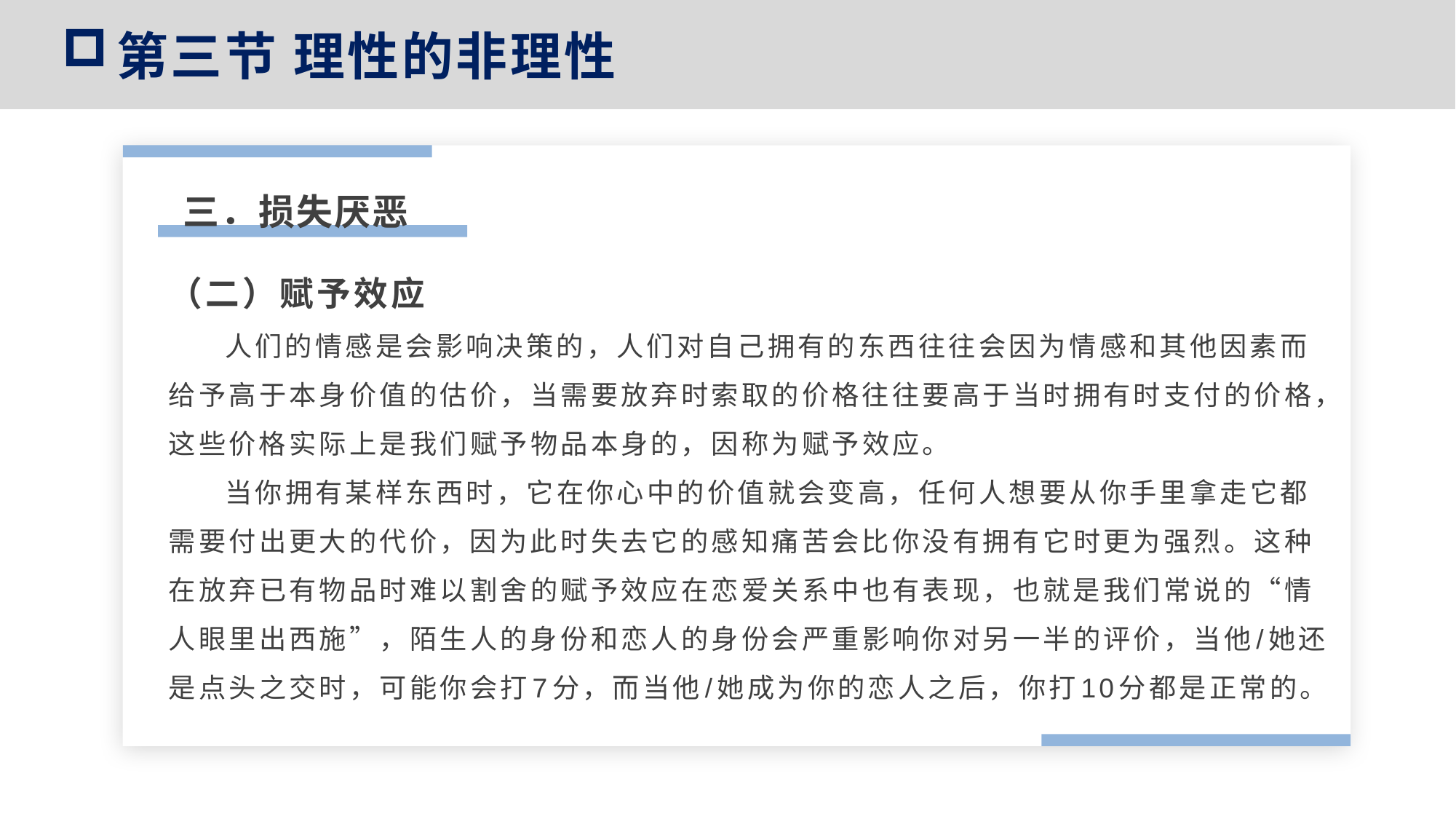

第三节 理性的非理性

三．损失厌恶

（二）赋予效应
      人们的情感是会影响决策的，人们对自己拥有的东西往往会因为情感和其他因素而给予高于本身价值的估价，当需要放弃时索取的价格往往要高于当时拥有时支付的价格，这些价格实际上是我们赋予物品本身的，因称为赋予效应。
      当你拥有某样东西时，它在你心中的价值就会变高，任何人想要从你手里拿走它都需要付出更大的代价，因为此时失去它的感知痛苦会比你没有拥有它时更为强烈。这种在放弃已有物品时难以割舍的赋予效应在恋爱关系中也有表现，也就是我们常说的“情人眼里出西施”，陌生人的身份和恋人的身份会严重影响你对另一半的评价，当他/她还是点头之交时，可能你会打7分，而当他/她成为你的恋人之后，你打10分都是正常的。